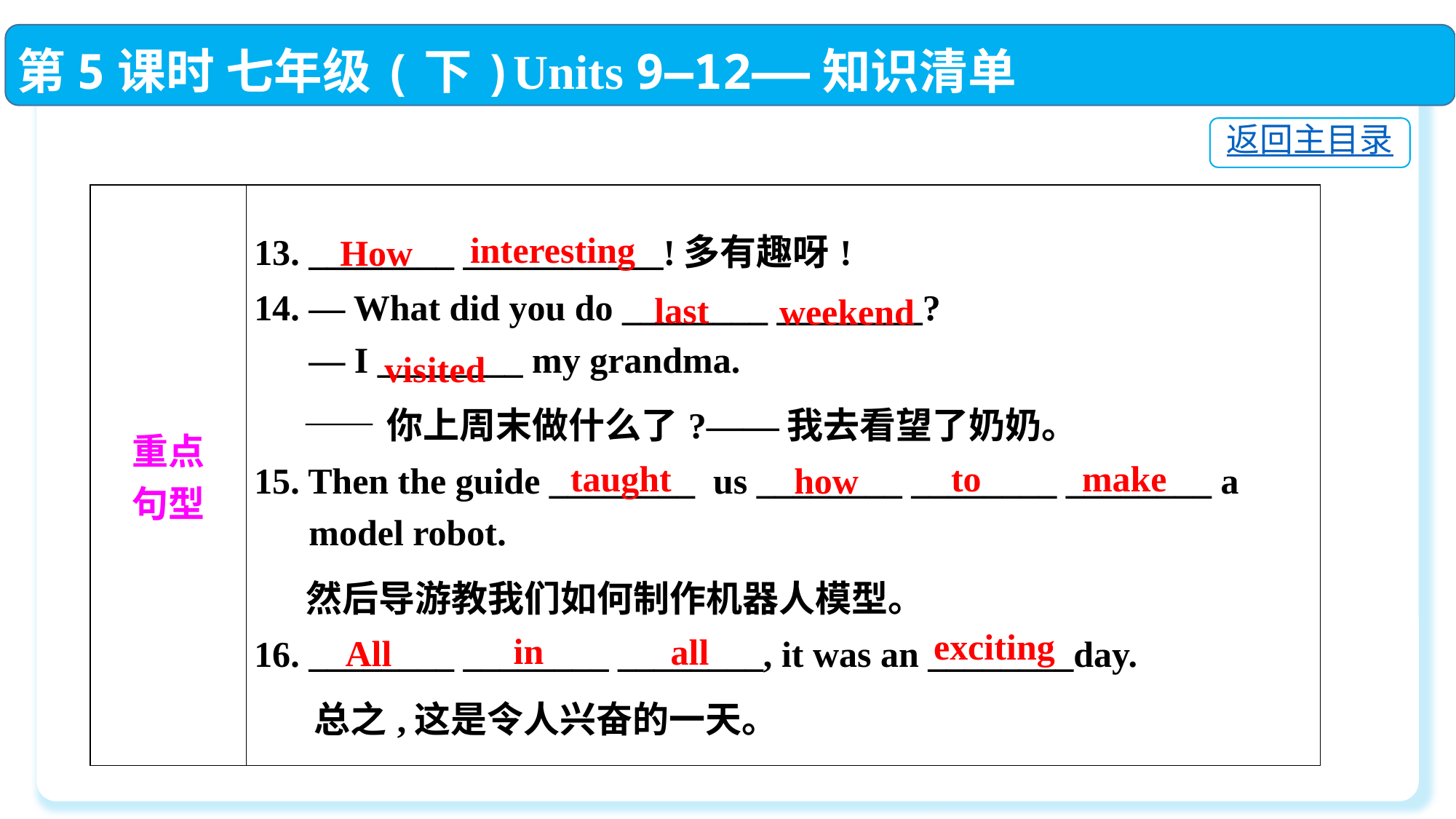

第5课时 七年级(下)Units 9—12——知识清单

返回主目录
| 重点 句型 | 13. \_\_\_\_\_\_\_\_ \_\_\_\_\_\_\_\_\_\_\_!多有趣呀!  14. — What did you do \_\_\_\_\_\_\_\_ \_\_\_\_\_\_\_\_?  — I \_\_\_\_\_\_\_\_ my grandma.  ——你上周末做什么了?——我去看望了奶奶。 15. Then the guide \_\_\_\_\_\_\_\_ us \_\_\_\_\_\_\_\_ \_\_\_\_\_\_\_\_ \_\_\_\_\_\_\_\_ a model robot.  然后导游教我们如何制作机器人模型。 16. \_\_\_\_\_\_\_\_ \_\_\_\_\_\_\_\_ \_\_\_\_\_\_\_\_, it was an \_\_\_\_\_\_\_\_day.  总之,这是令人兴奋的一天。 |
| --- | --- |
interesting
How
last
weekend
visited
make
to
taught
how
exciting
in
all
All